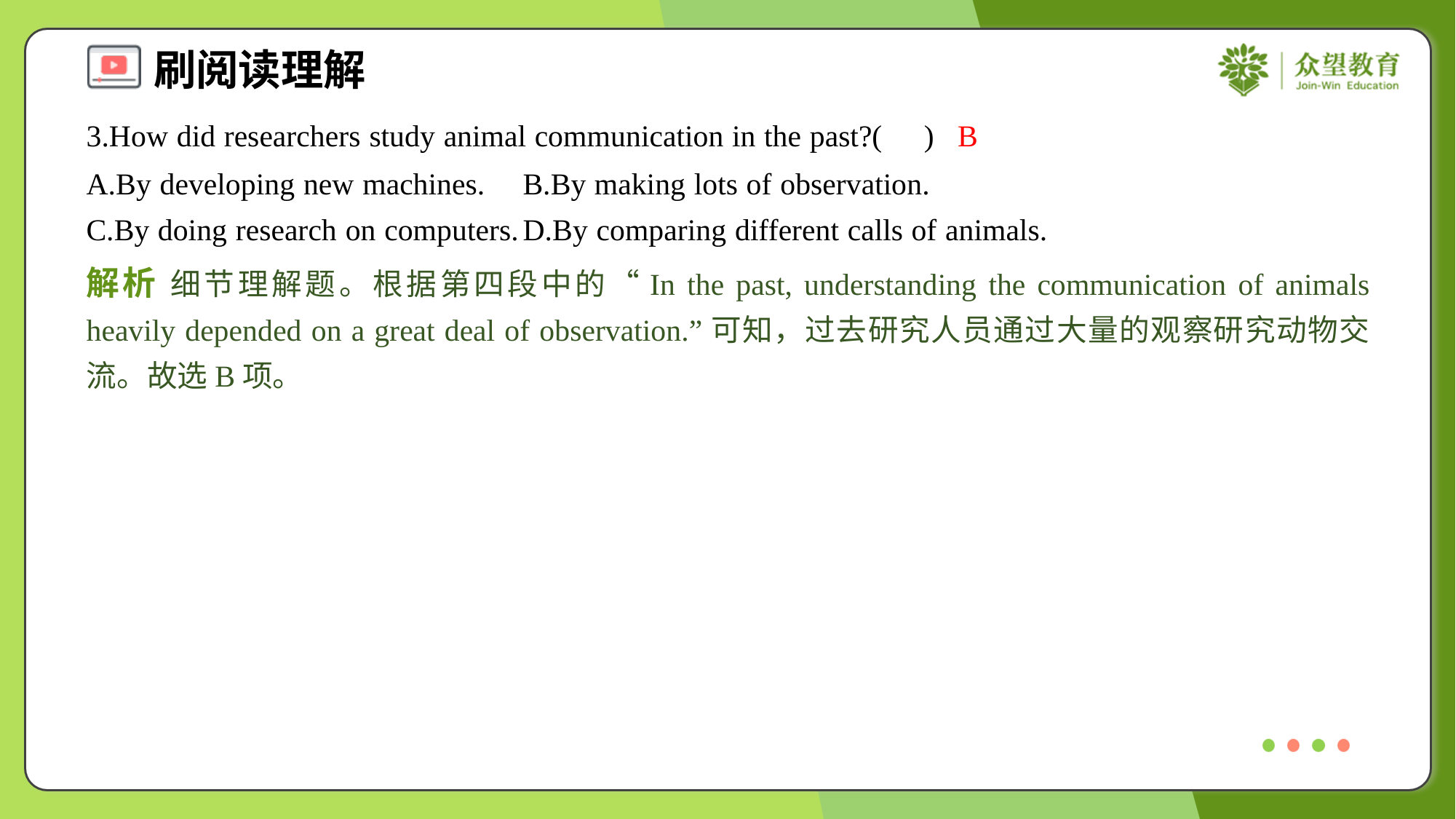

3.How did researchers study animal communication in the past?(     )
B
A.By developing new machines.	B.By making lots of observation.
C.By doing research on computers.	D.By comparing different calls of animals.
解析 细节理解题。根据第四段中的“In the past, understanding the communication of animals heavily depended on a great deal of observation.”可知，过去研究人员通过大量的观察研究动物交流。故选B项。